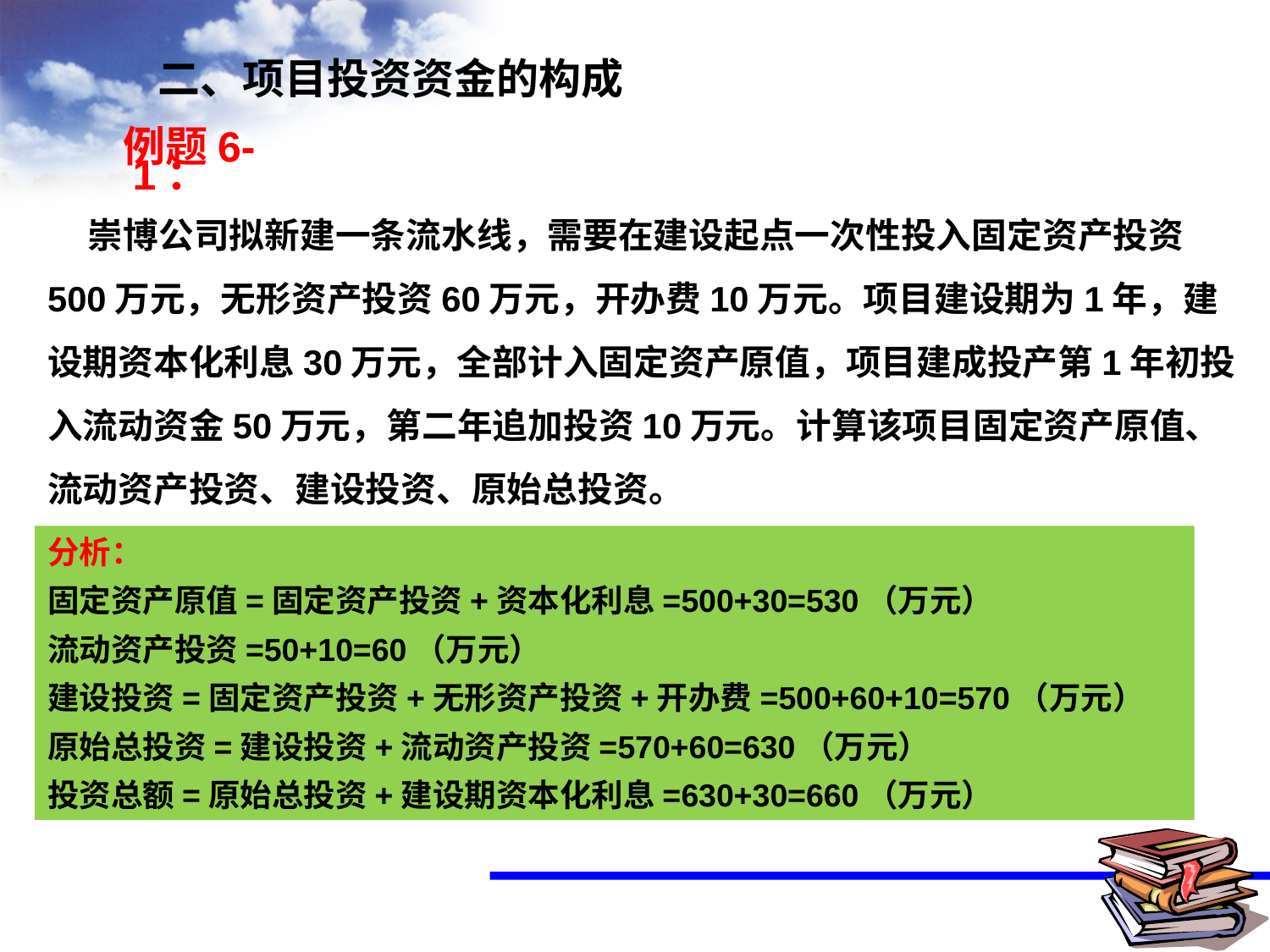

二、项目投资资金的构成
例题6-1：
    崇博公司拟新建一条流水线，需要在建设起点一次性投入固定资产投资500万元，无形资产投资60万元，开办费10万元。项目建设期为1年，建设期资本化利息30万元，全部计入固定资产原值，项目建成投产第1年初投入流动资金50万元，第二年追加投资10万元。计算该项目固定资产原值、流动资产投资、建设投资、原始总投资。
分析：
固定资产原值=固定资产投资+资本化利息=500+30=530（万元）
流动资产投资=50+10=60（万元）
建设投资=固定资产投资+无形资产投资+开办费=500+60+10=570（万元）
原始总投资=建设投资+流动资产投资=570+60=630（万元）
投资总额=原始总投资+建设期资本化利息=630+30=660（万元）